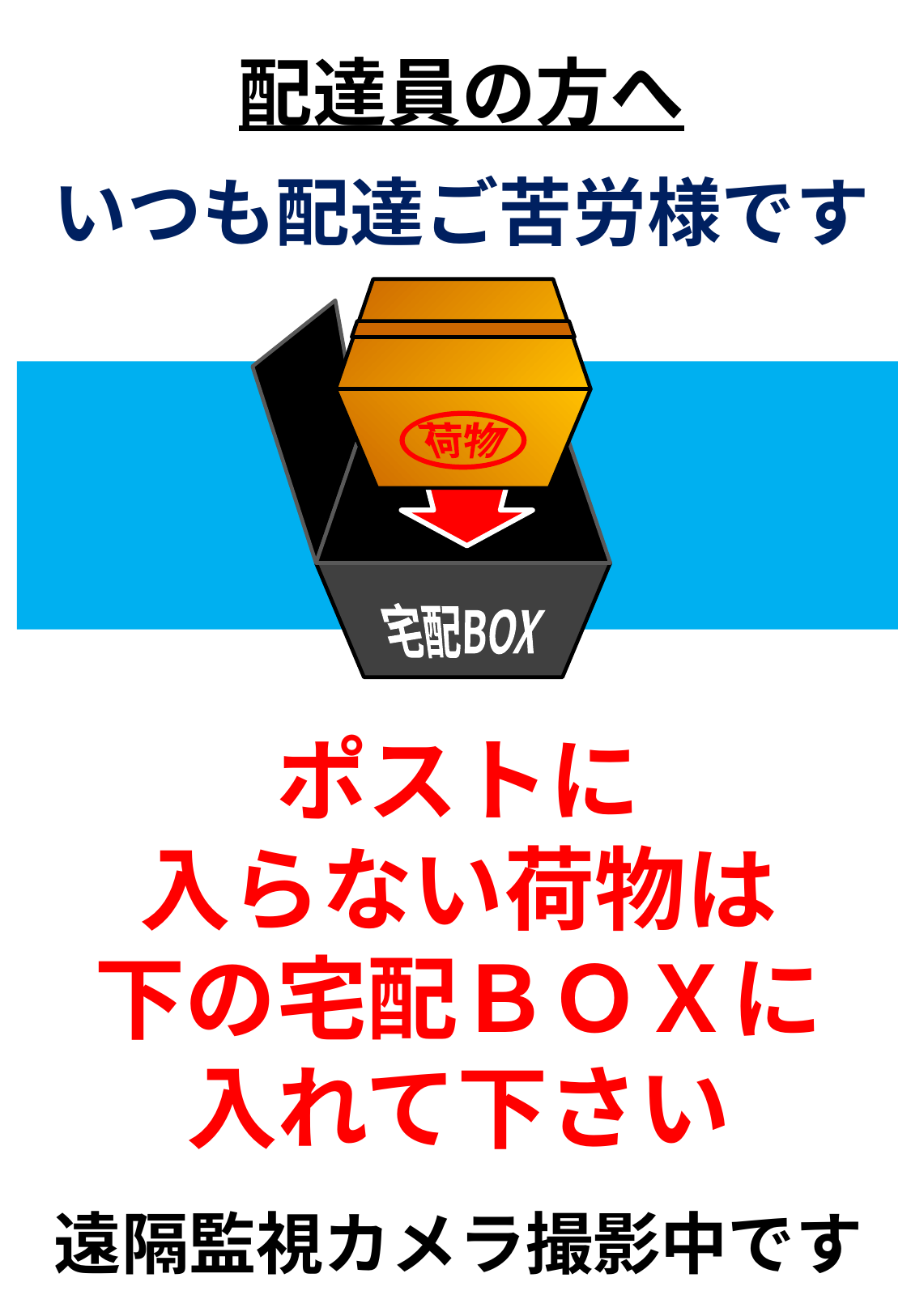

配達員の方へ
いつも配達ご苦労様です

荷物

宅配BOX

ポストに
入らない荷物は
下の宅配ＢＯＸに
入れて下さい
遠隔監視カメラ撮影中です